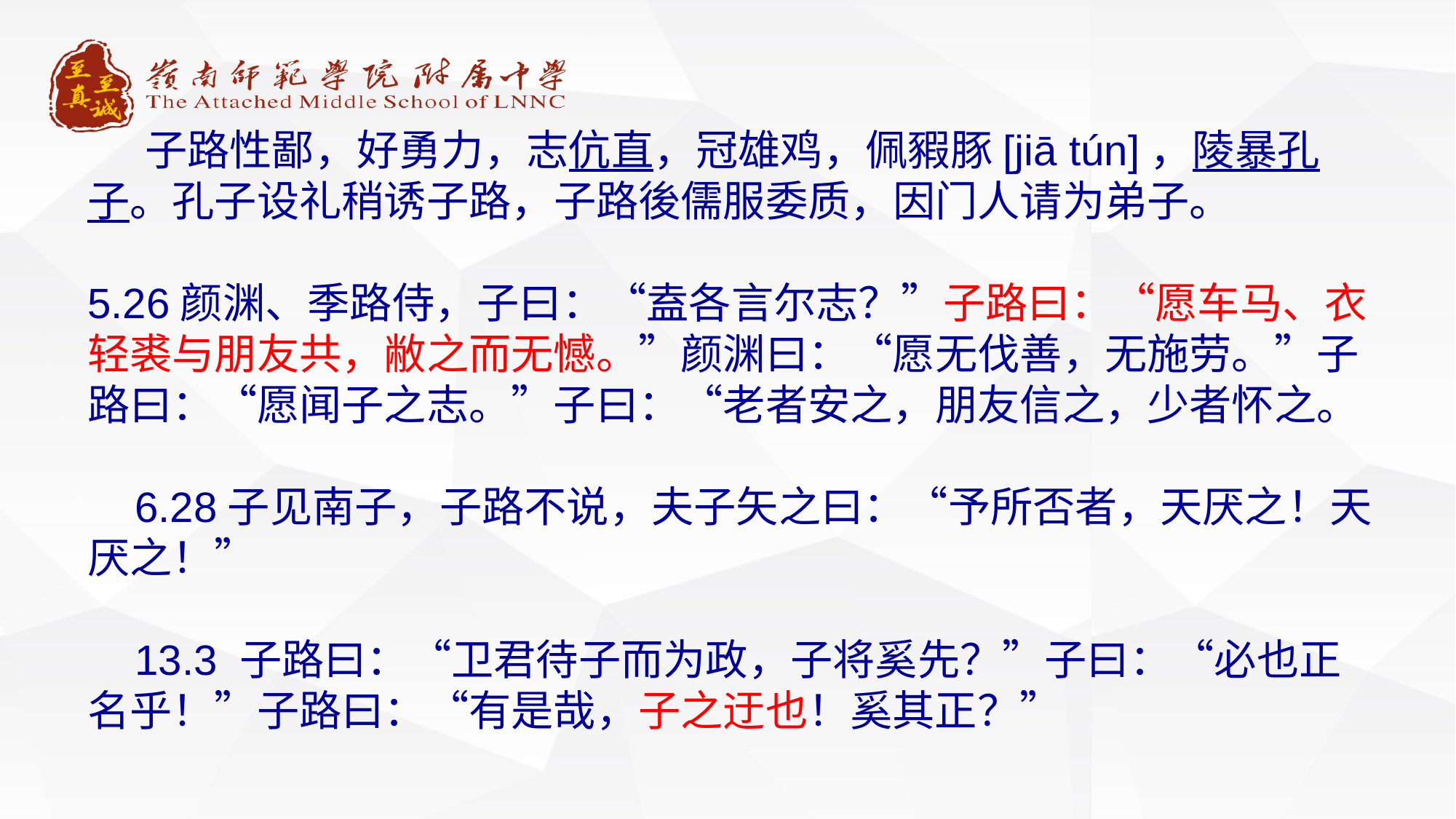

子路性鄙，好勇力，志伉直，冠雄鸡，佩豭豚[jiā tún]，陵暴孔子。孔子设礼稍诱子路，子路後儒服委质，因门人请为弟子。

5.26颜渊、季路侍，子曰：“盍各言尔志？”子路曰：“愿车马、衣轻裘与朋友共，敝之而无憾。”颜渊曰：“愿无伐善，无施劳。”子路曰：“愿闻子之志。”子曰：“老者安之，朋友信之，少者怀之。

    6.28子见南子，子路不说，夫子矢之曰：“予所否者，天厌之！天厌之！”

    13.3 子路曰：“卫君待子而为政，子将奚先？”子曰：“必也正名乎！”子路曰：“有是哉，子之迂也！奚其正？”